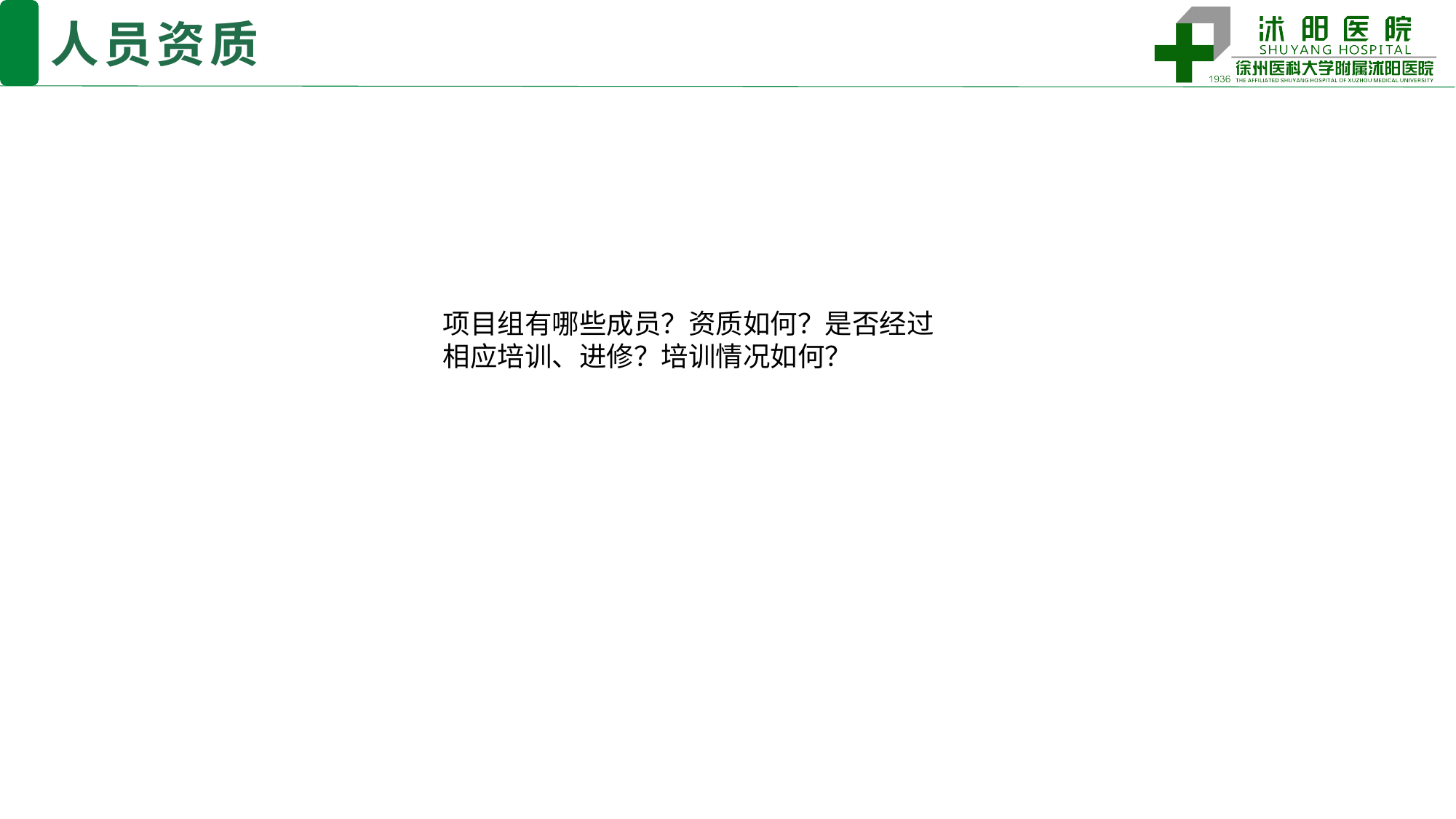

# 人员资质
项目组有哪些成员？资质如何？是否经过相应培训、进修？培训情况如何？